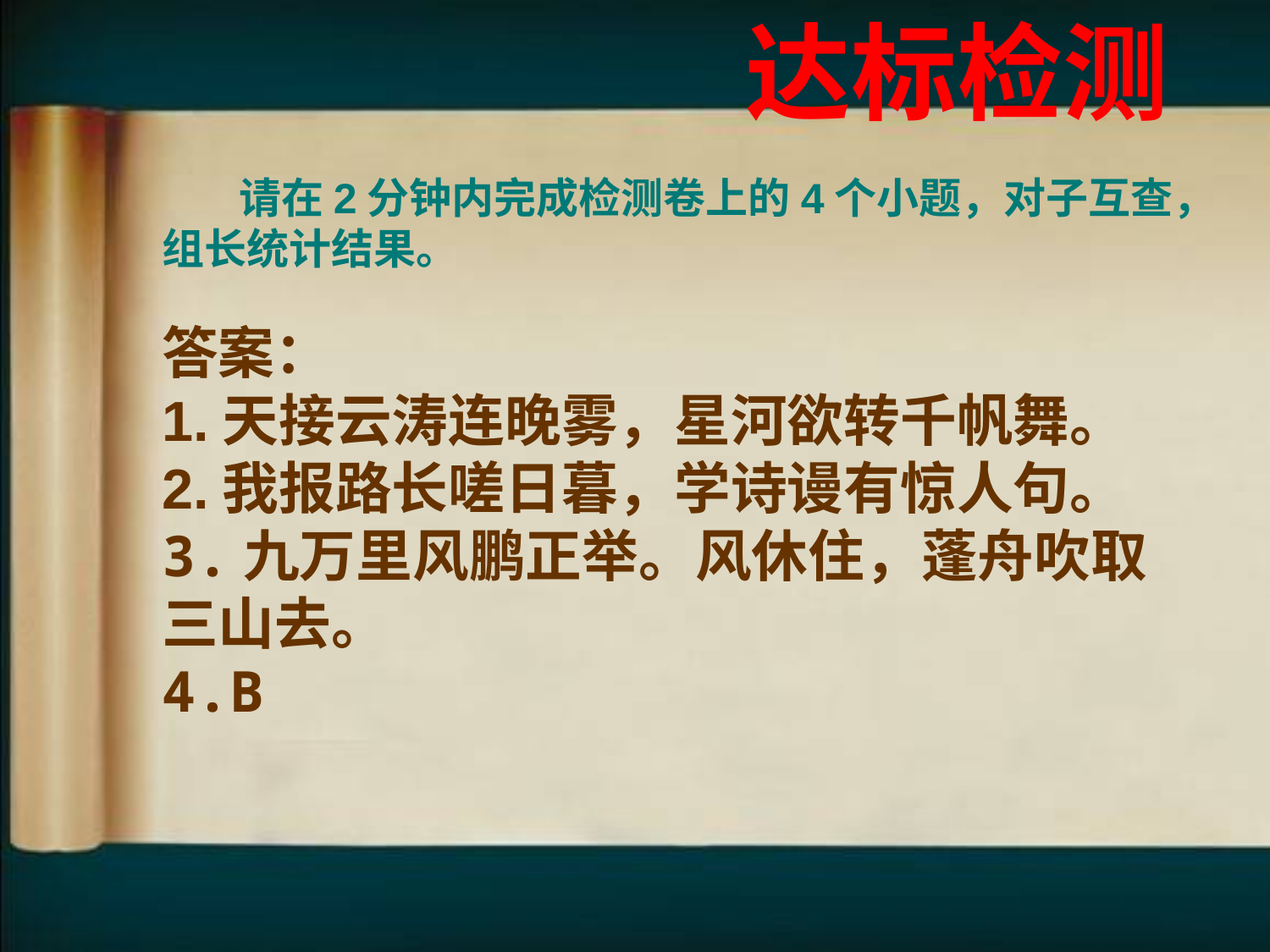

达标检测
       请在2分钟内完成检测卷上的4个小题，对子互查，组长统计结果。

答案：
1.天接云涛连晚雾，星河欲转千帆舞。
2.我报路长嗟日暮，学诗谩有惊人句。
3.九万里风鹏正举。风休住，蓬舟吹取三山去。
4.B